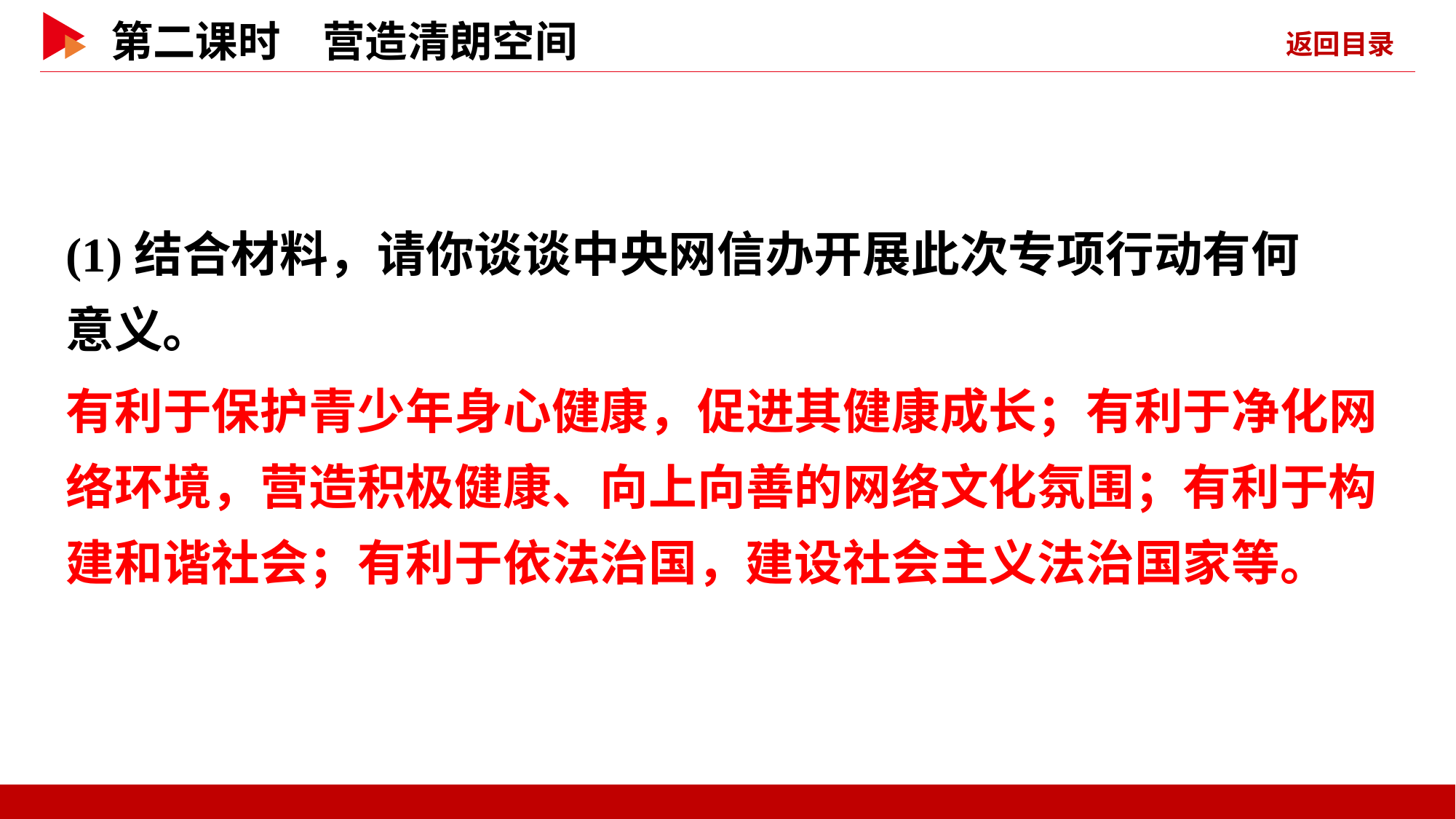

(1)结合材料，请你谈谈中央网信办开展此次专项行动有何意义。
有利于保护青少年身心健康，促进其健康成长；有利于净化网络环境，营造积极健康、向上向善的网络文化氛围；有利于构建和谐社会；有利于依法治国，建设社会主义法治国家等。